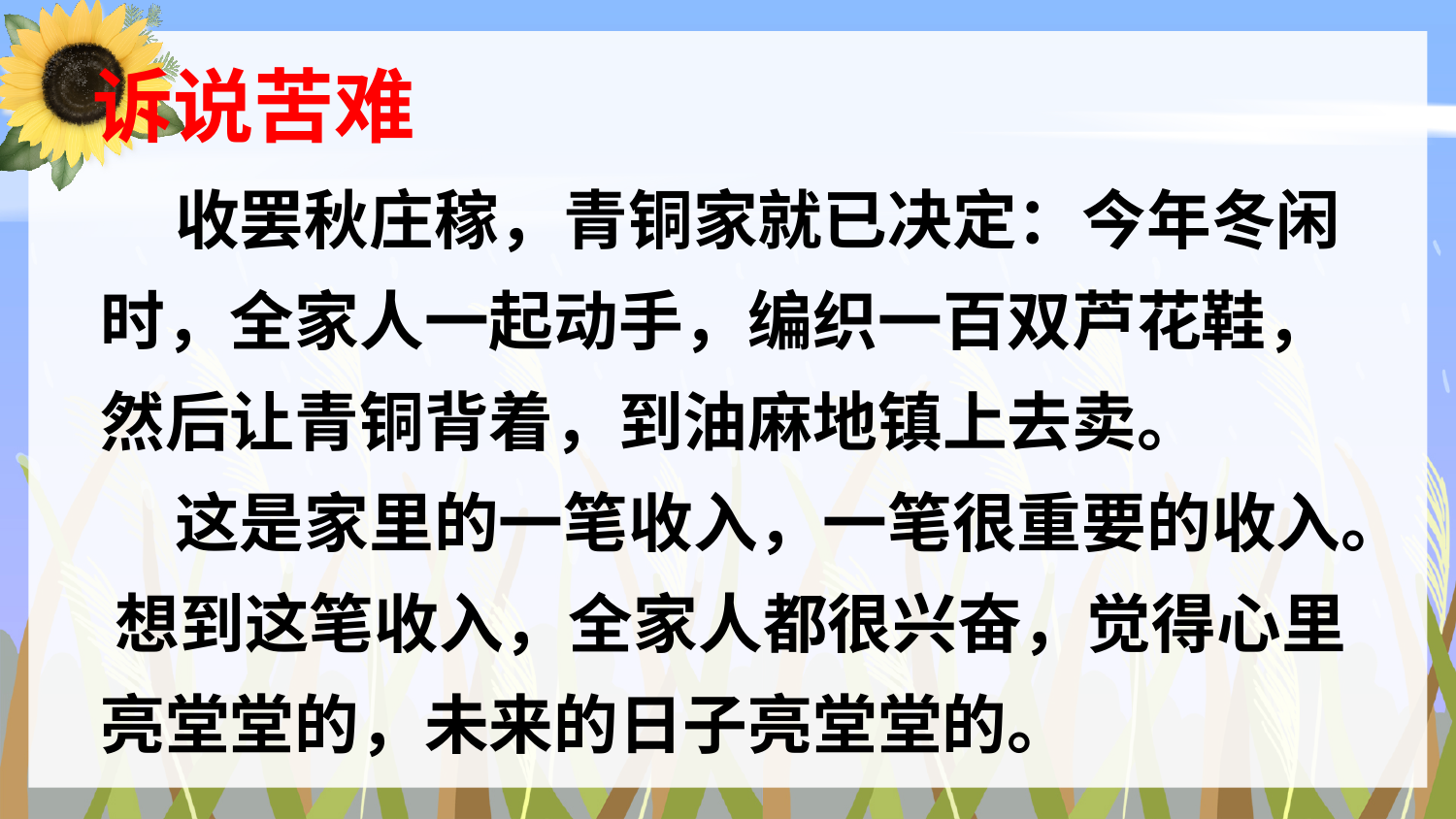

诉说苦难
    收罢秋庄稼，青铜家就已决定：今年冬闲时，全家人一起动手，编织一百双芦花鞋，然后让青铜背着，到油麻地镇上去卖。
    这是家里的一笔收入，一笔很重要的收入。 想到这笔收入，全家人都很兴奋，觉得心里亮堂堂的，未来的日子亮堂堂的。